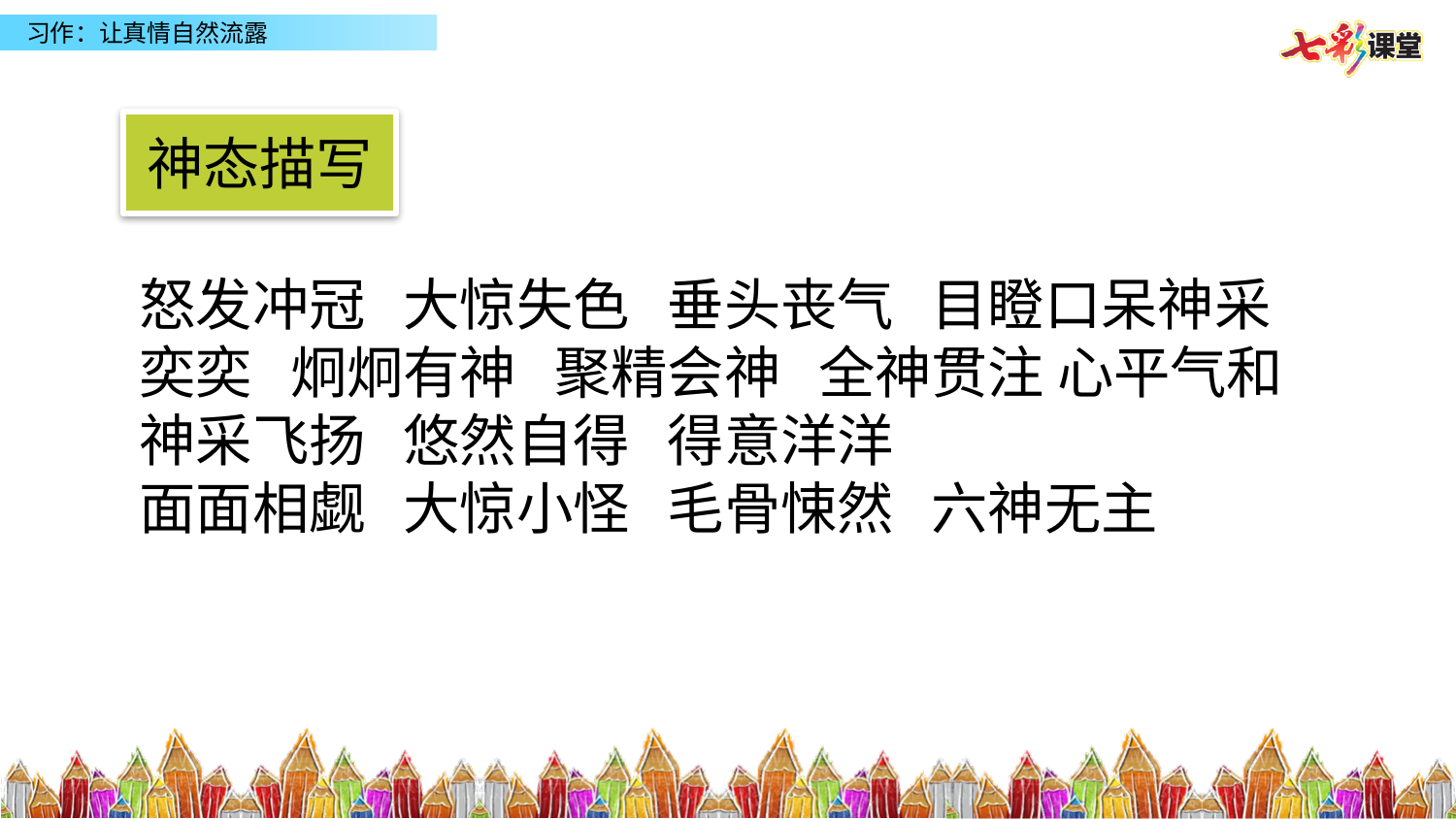

神态描写
怒发冲冠   大惊失色   垂头丧气   目瞪口呆神采奕奕   炯炯有神   聚精会神   全神贯注 心平气和   神采飞扬   悠然自得   得意洋洋
面面相觑   大惊小怪   毛骨悚然   六神无主